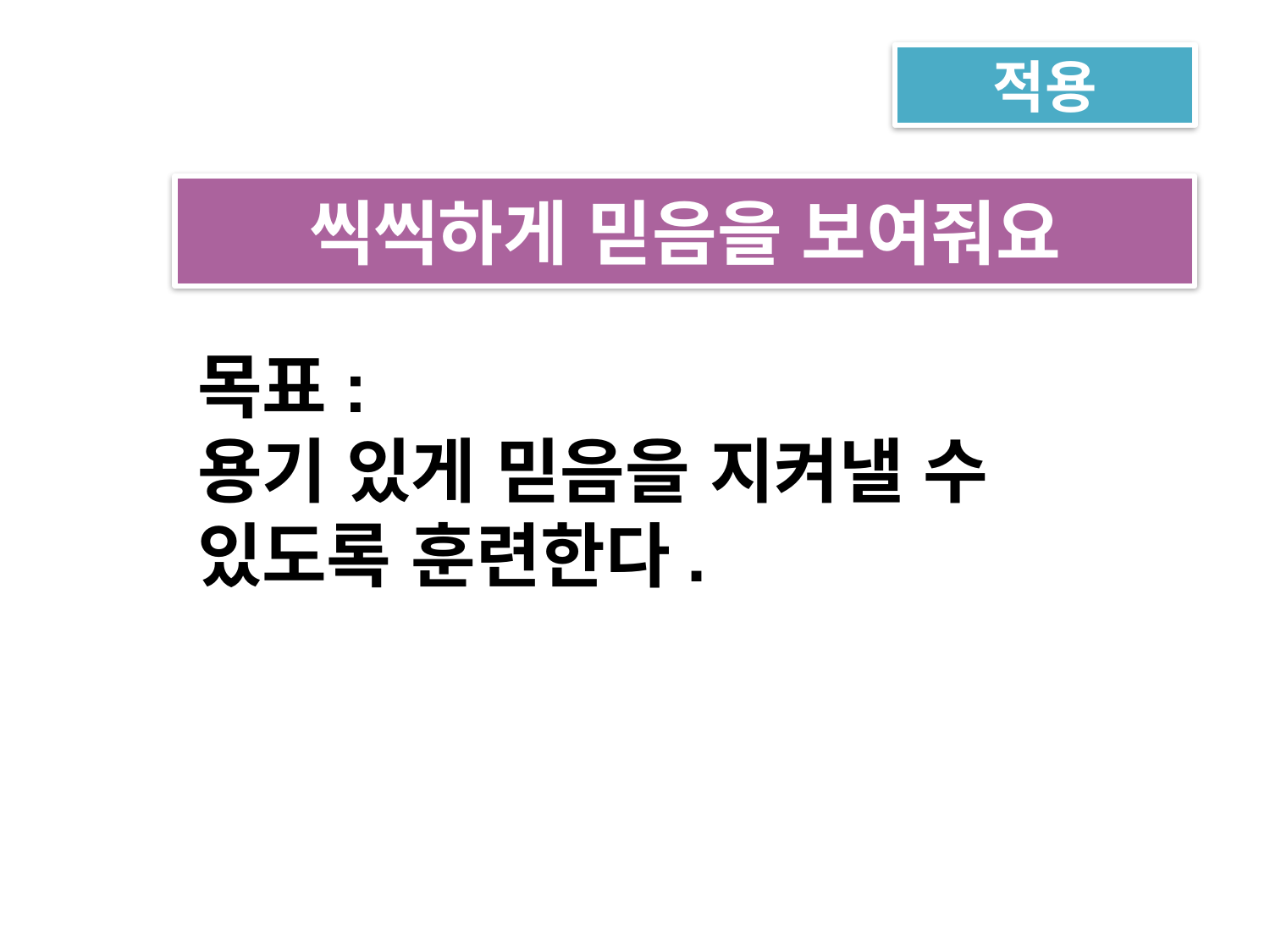

적용
씩씩하게 믿음을 보여줘요
목표:
용기 있게 믿음을 지켜낼 수
있도록 훈련한다.